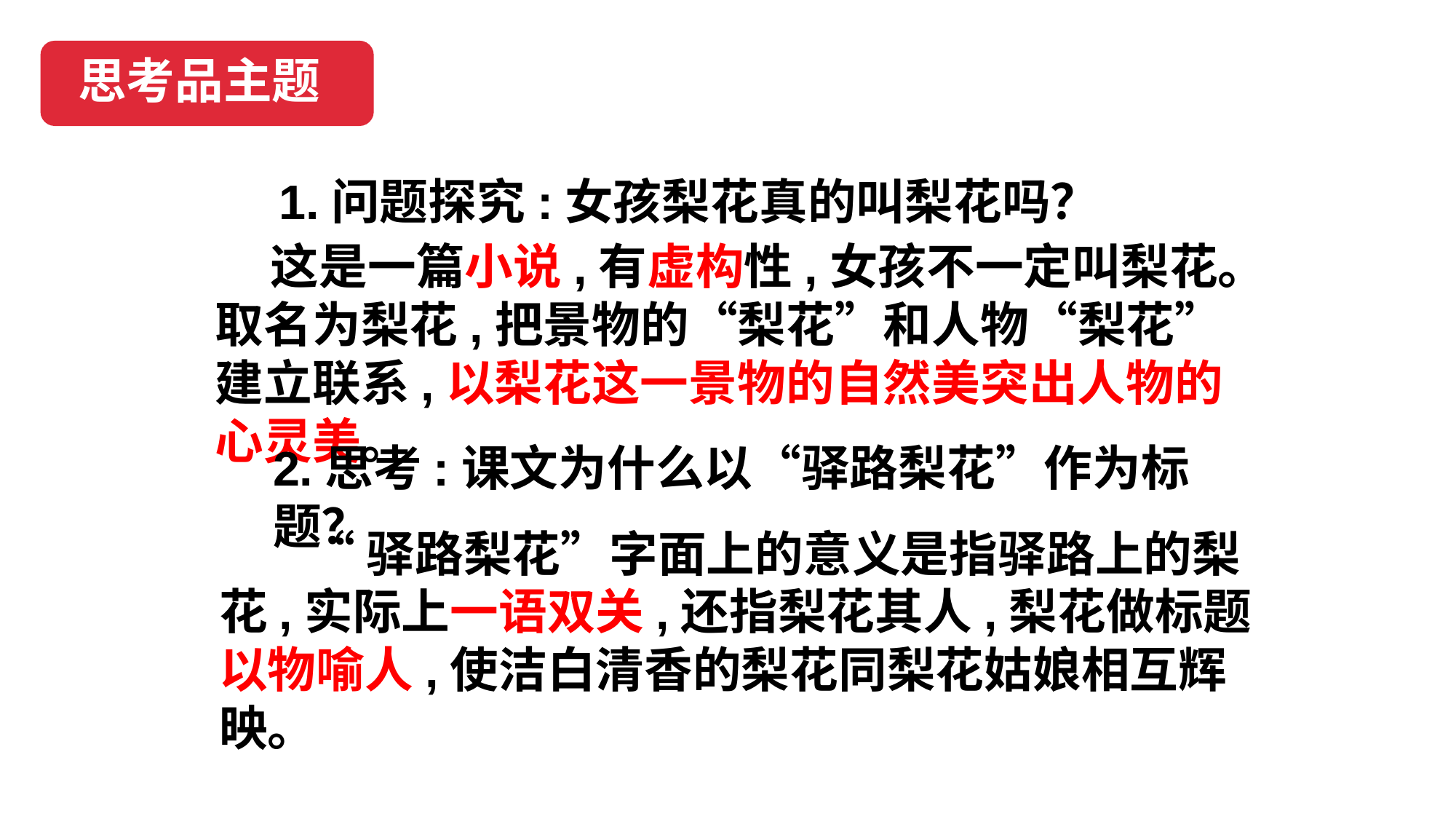

思考品主题
1.问题探究:女孩梨花真的叫梨花吗？
    这是一篇小说,有虚构性,女孩不一定叫梨花。取名为梨花,把景物的“梨花”和人物“梨花”建立联系,以梨花这一景物的自然美突出人物的心灵美。
2.思考:课文为什么以“驿路梨花”作为标题？
        “驿路梨花”字面上的意义是指驿路上的梨花,实际上一语双关,还指梨花其人,梨花做标题以物喻人,使洁白清香的梨花同梨花姑娘相互辉映。